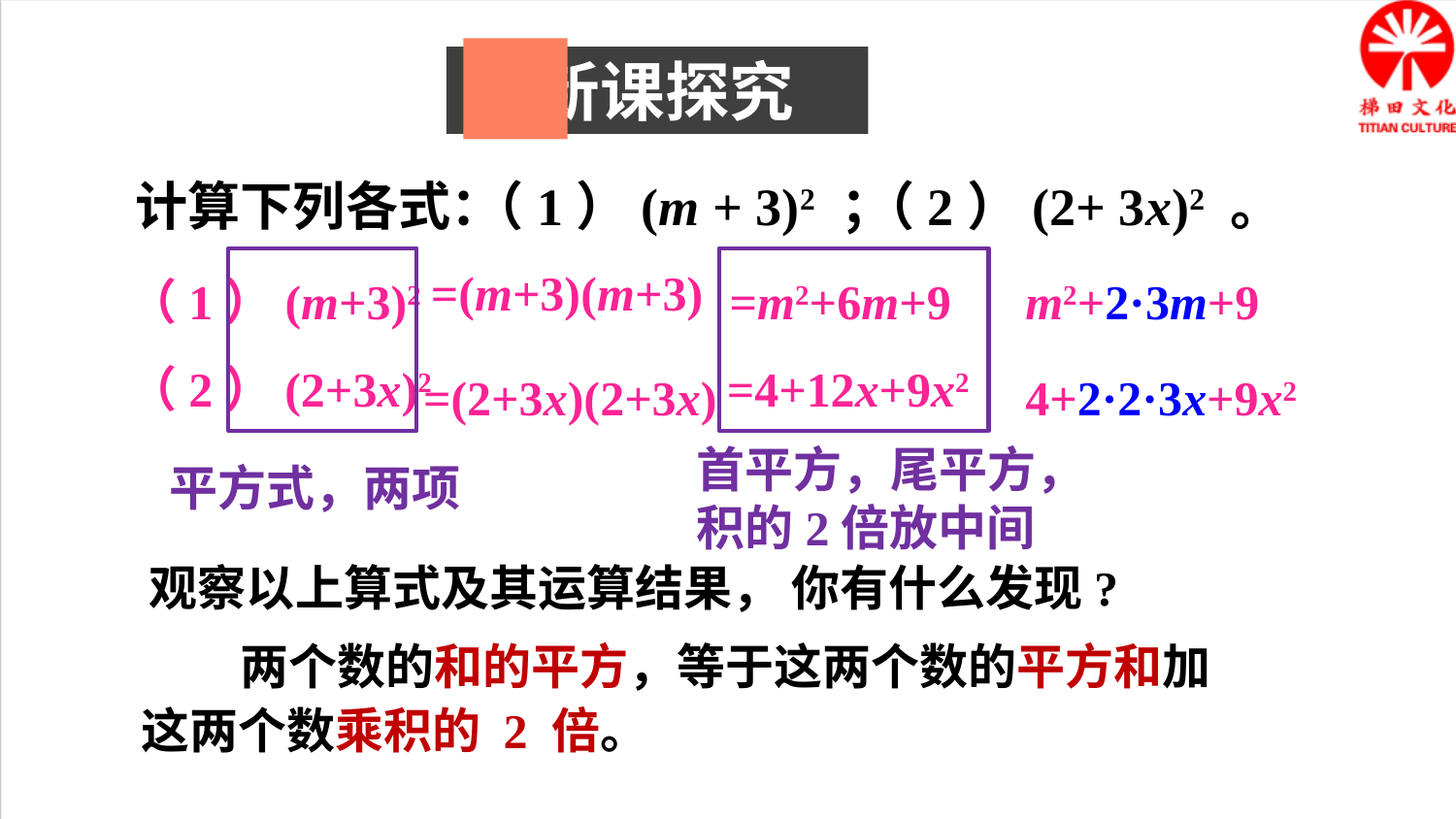

新课探究
计算下列各式：
（1）(m + 3)2 ；
（2）(2+ 3x)2 。

=m2+6m+9
m2+2·3m+9
（1）(m+3)2
=(m+3)(m+3)
4+2·2·3x+9x2
=(2+3x)(2+3x)
（2）(2+3x)2
=4+12x+9x2
首平方，尾平方，
积的2倍放中间
平方式，两项
观察以上算式及其运算结果， 你有什么发现?
        两个数的和的平方，等于这两个数的平方和加这两个数乘积的 2 倍。